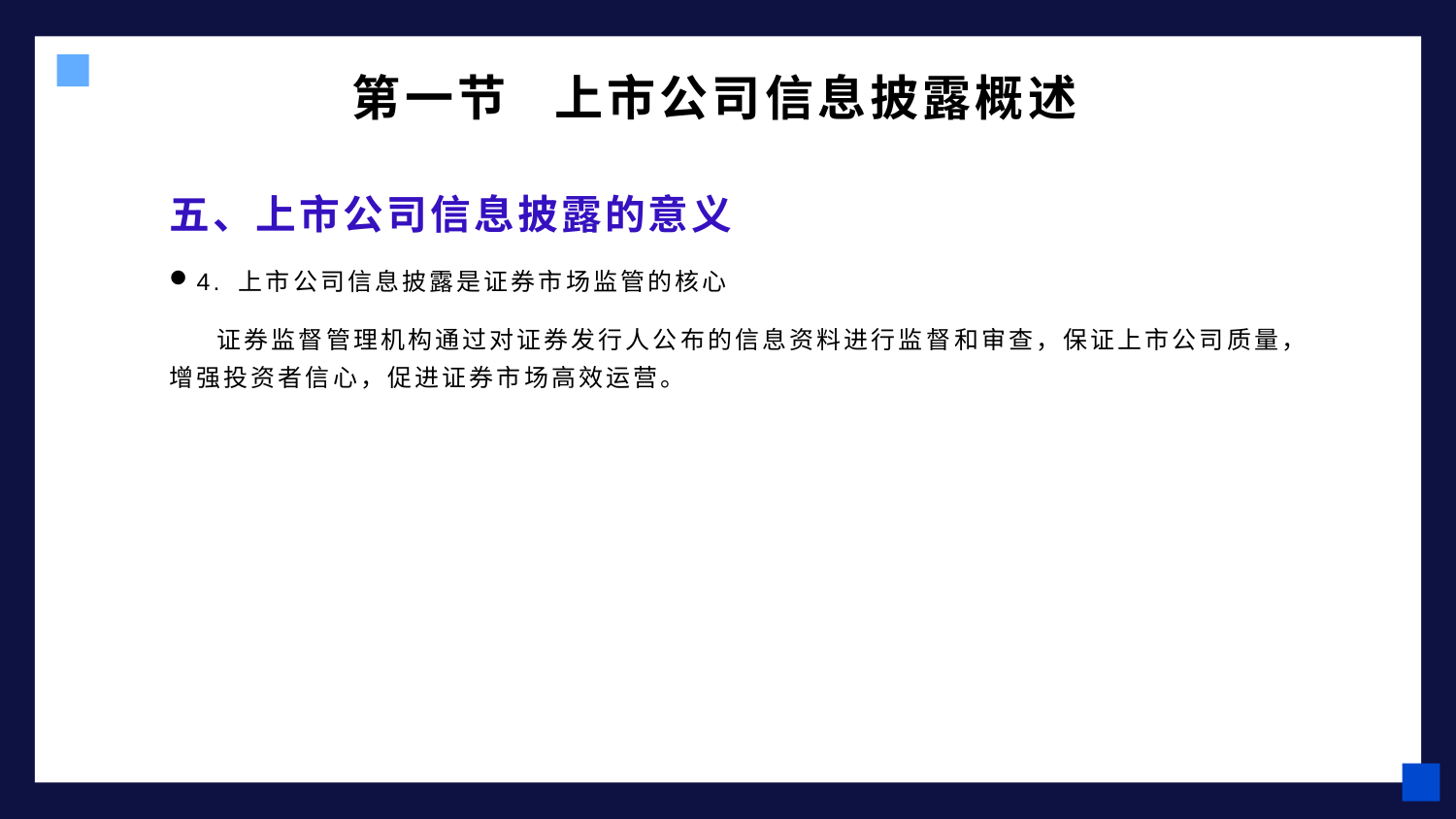

# 第一节   上市公司信息披露概述
五、上市公司信息披露的意义
4. 上市公司信息披露是证券市场监管的核心
     证券监督管理机构通过对证券发行人公布的信息资料进行监督和审查，保证上市公司质量，增强投资者信心，促进证券市场高效运营。